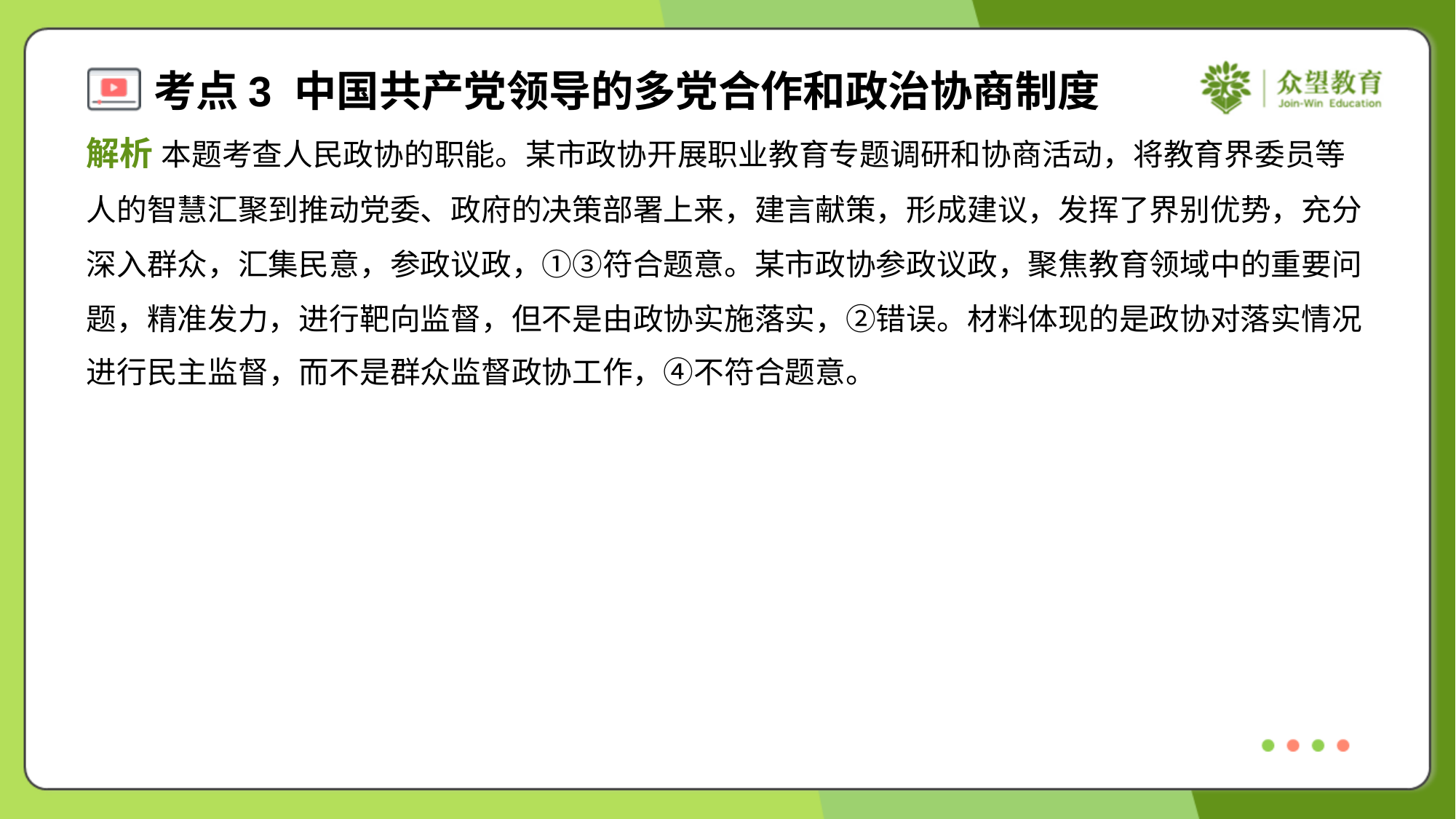

解析 本题考查人民政协的职能。某市政协开展职业教育专题调研和协商活动，将教育界委员等
人的智慧汇聚到推动党委、政府的决策部署上来，建言献策，形成建议，发挥了界别优势，充分
深入群众，汇集民意，参政议政，①③符合题意。某市政协参政议政，聚焦教育领域中的重要问
题，精准发力，进行靶向监督，但不是由政协实施落实，②错误。材料体现的是政协对落实情况
进行民主监督，而不是群众监督政协工作，④不符合题意。